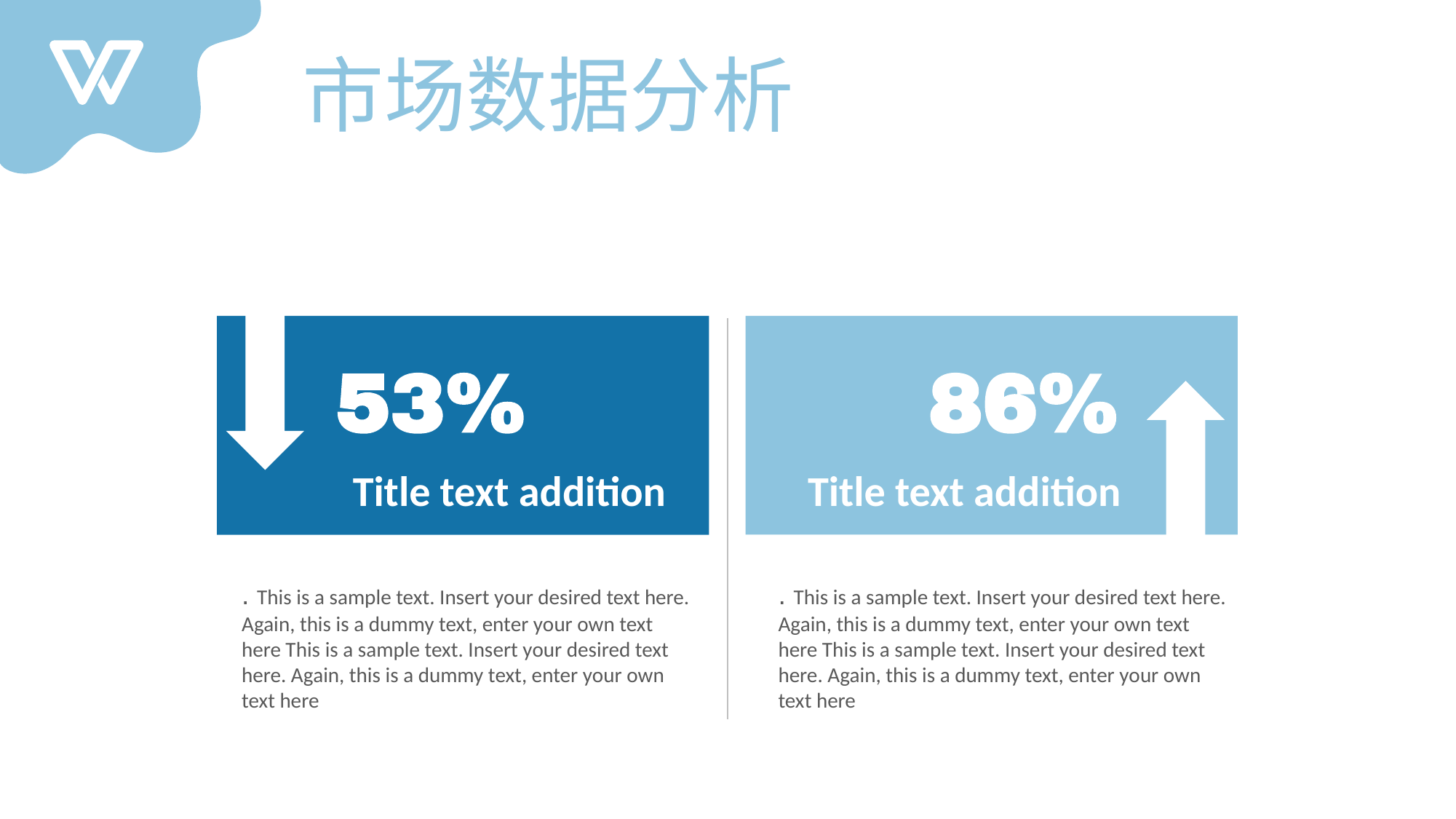

市场数据分析

53%
86%

Title text addition
Title text addition
. This is a sample text. Insert your desired text here. Again, this is a dummy text, enter your own text here This is a sample text. Insert your desired text here. Again, this is a dummy text, enter your own text here
. This is a sample text. Insert your desired text here. Again, this is a dummy text, enter your own text here This is a sample text. Insert your desired text here. Again, this is a dummy text, enter your own text here